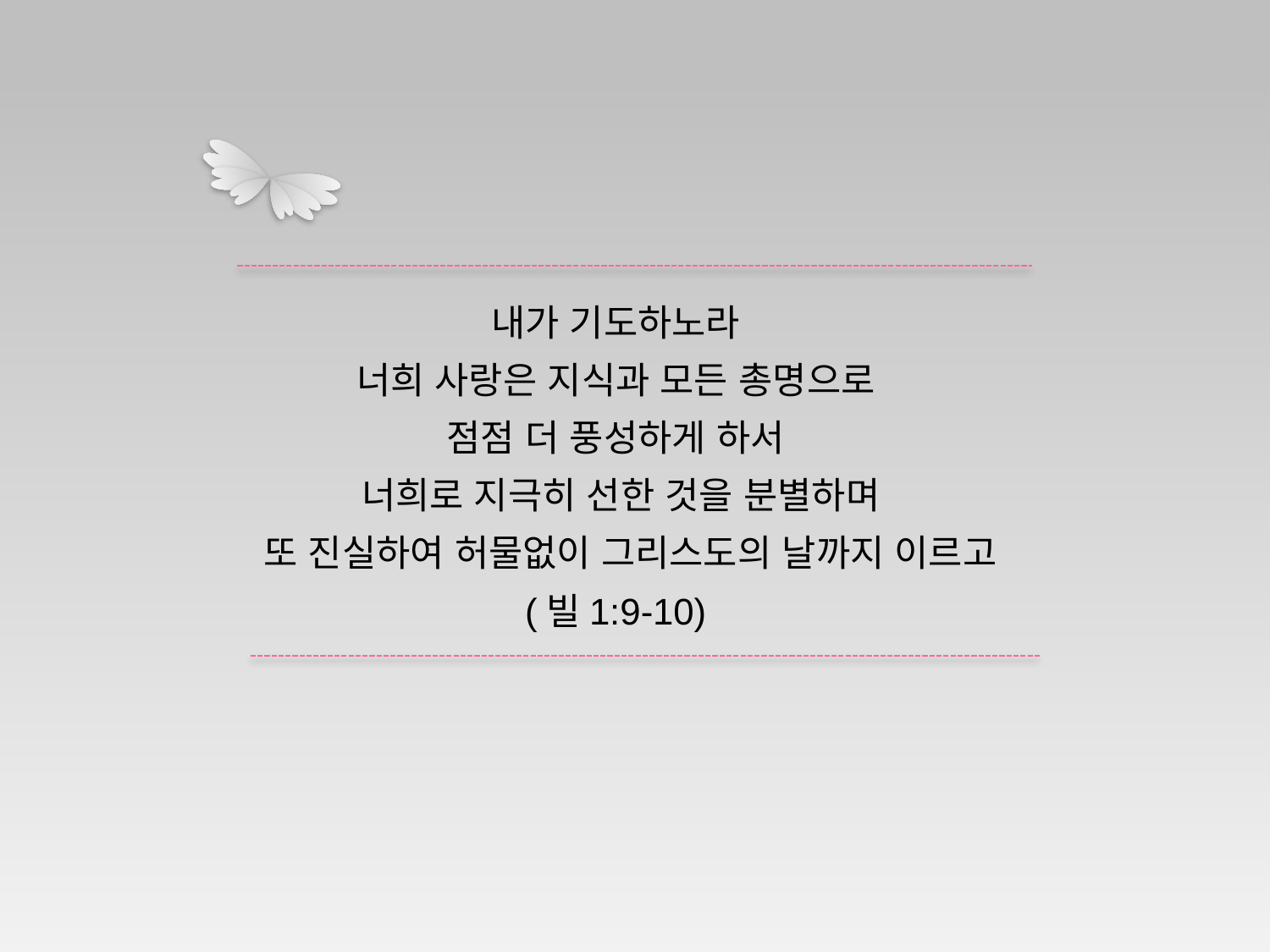

내가 기도하노라
너희 사랑은 지식과 모든 총명으로
점점 더 풍성하게 하서
너희로 지극히 선한 것을 분별하며
 또 진실하여 허물없이 그리스도의 날까지 이르고
(빌1:9-10)